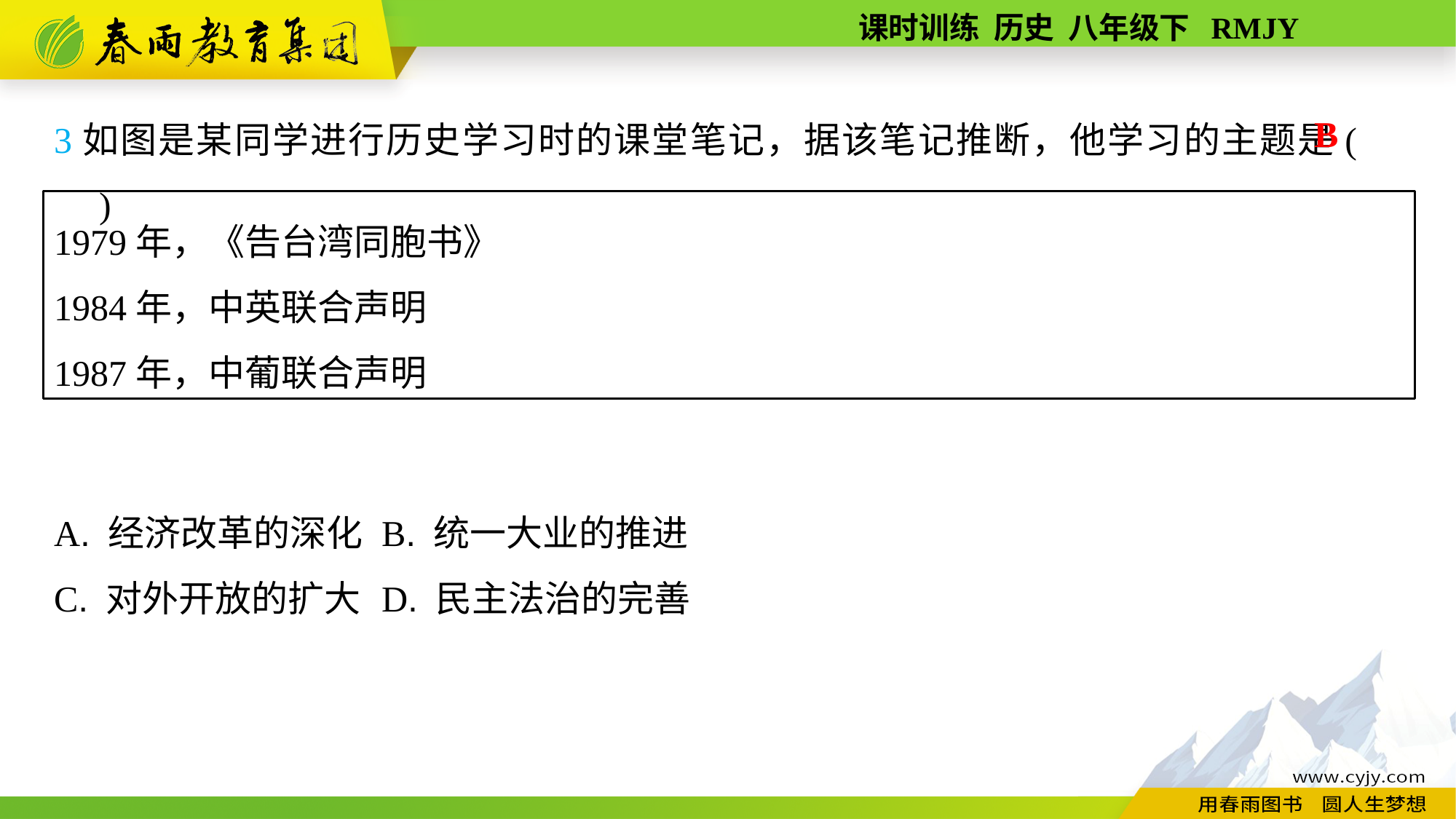

3如图是某同学进行历史学习时的课堂笔记，据该笔记推断，他学习的主题是(　　)

A. 经济改革的深化	B. 统一大业的推进
C. 对外开放的扩大	D. 民主法治的完善
B
1979年，《告台湾同胞书》
1984年，中英联合声明
1987年，中葡联合声明